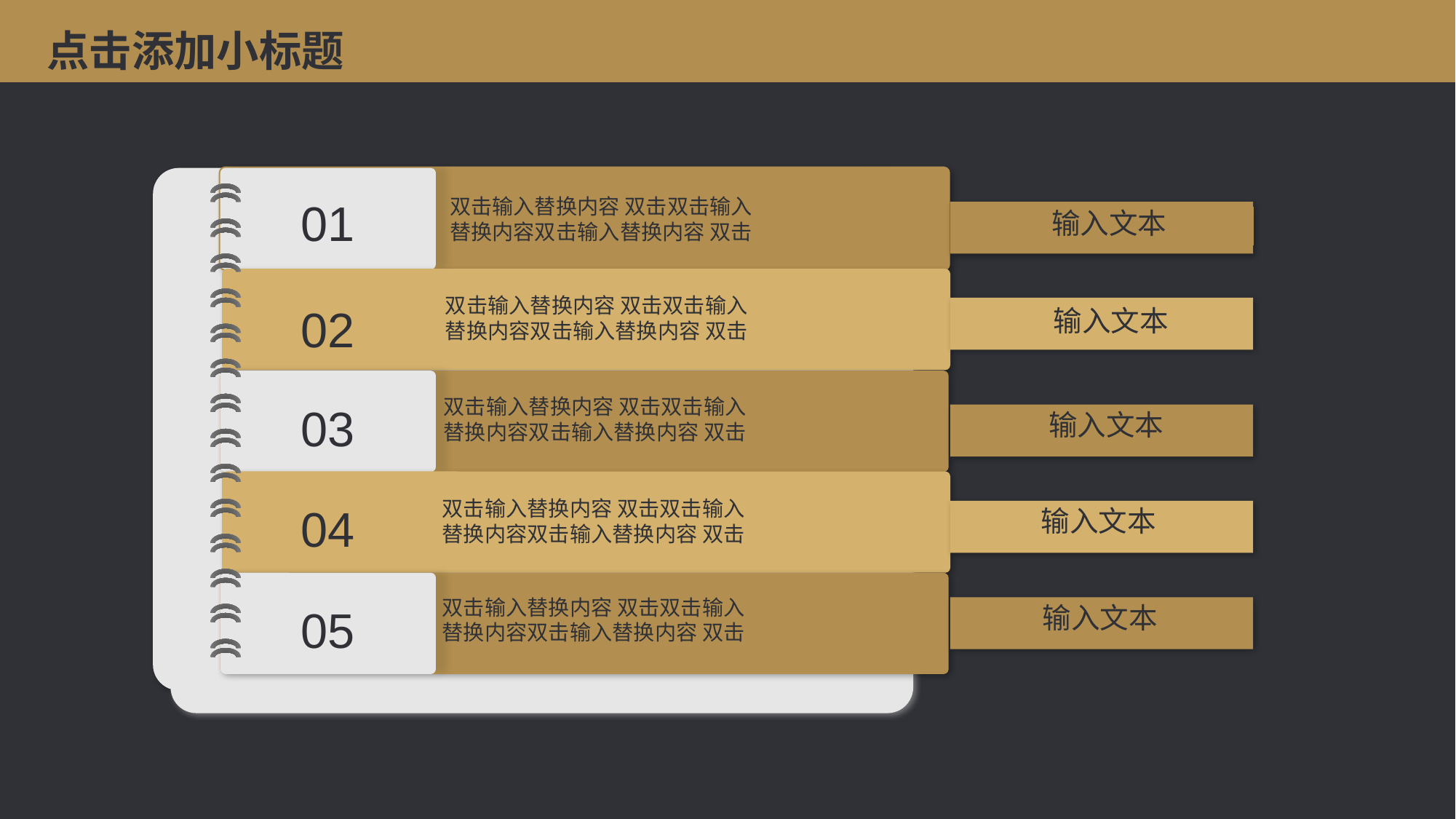

点击添加小标题

双击输入替换内容 双击双击输入
替换内容双击输入替换内容 双击
01

输入文本

双击输入替换内容 双击双击输入
替换内容双击输入替换内容 双击

输入文本
02

双击输入替换内容 双击双击输入
替换内容双击输入替换内容 双击
03

输入文本

双击输入替换内容 双击双击输入
替换内容双击输入替换内容 双击

输入文本
04

双击输入替换内容 双击双击输入
替换内容双击输入替换内容 双击

输入文本
05